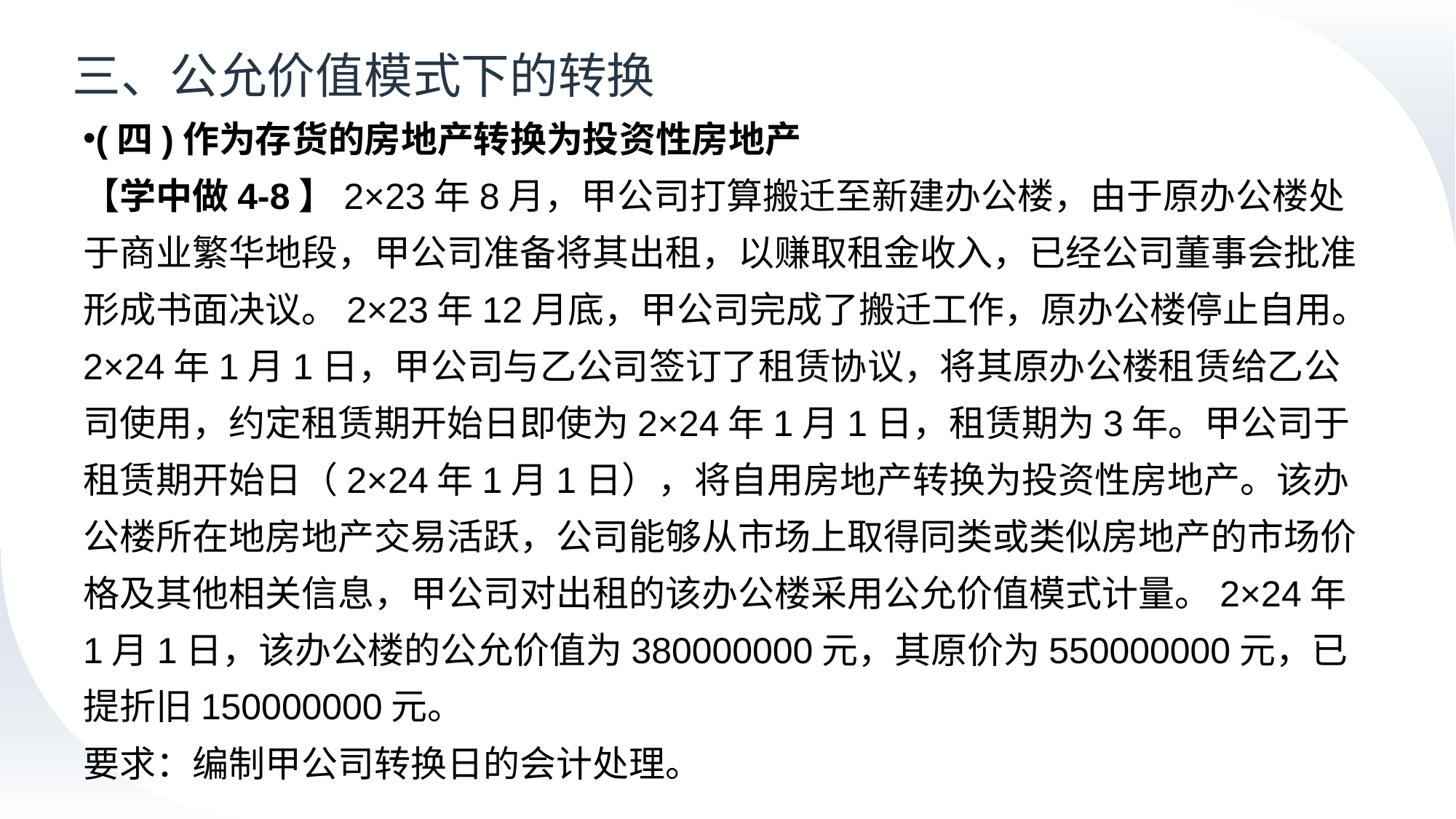

# 三、公允价值模式下的转换
(四)作为存货的房地产转换为投资性房地产
【学中做4-8】2×23年8月，甲公司打算搬迁至新建办公楼，由于原办公楼处于商业繁华地段，甲公司准备将其出租，以赚取租金收入，已经公司董事会批准形成书面决议。2×23年12月底，甲公司完成了搬迁工作，原办公楼停止自用。2×24年1月1日，甲公司与乙公司签订了租赁协议，将其原办公楼租赁给乙公司使用，约定租赁期开始日即使为2×24年1月1日，租赁期为3年。甲公司于租赁期开始日（2×24年1月1日），将自用房地产转换为投资性房地产。该办公楼所在地房地产交易活跃，公司能够从市场上取得同类或类似房地产的市场价格及其他相关信息，甲公司对出租的该办公楼采用公允价值模式计量。2×24年1月1日，该办公楼的公允价值为380000000元，其原价为550000000元，已提折旧150000000元。
要求：编制甲公司转换日的会计处理。